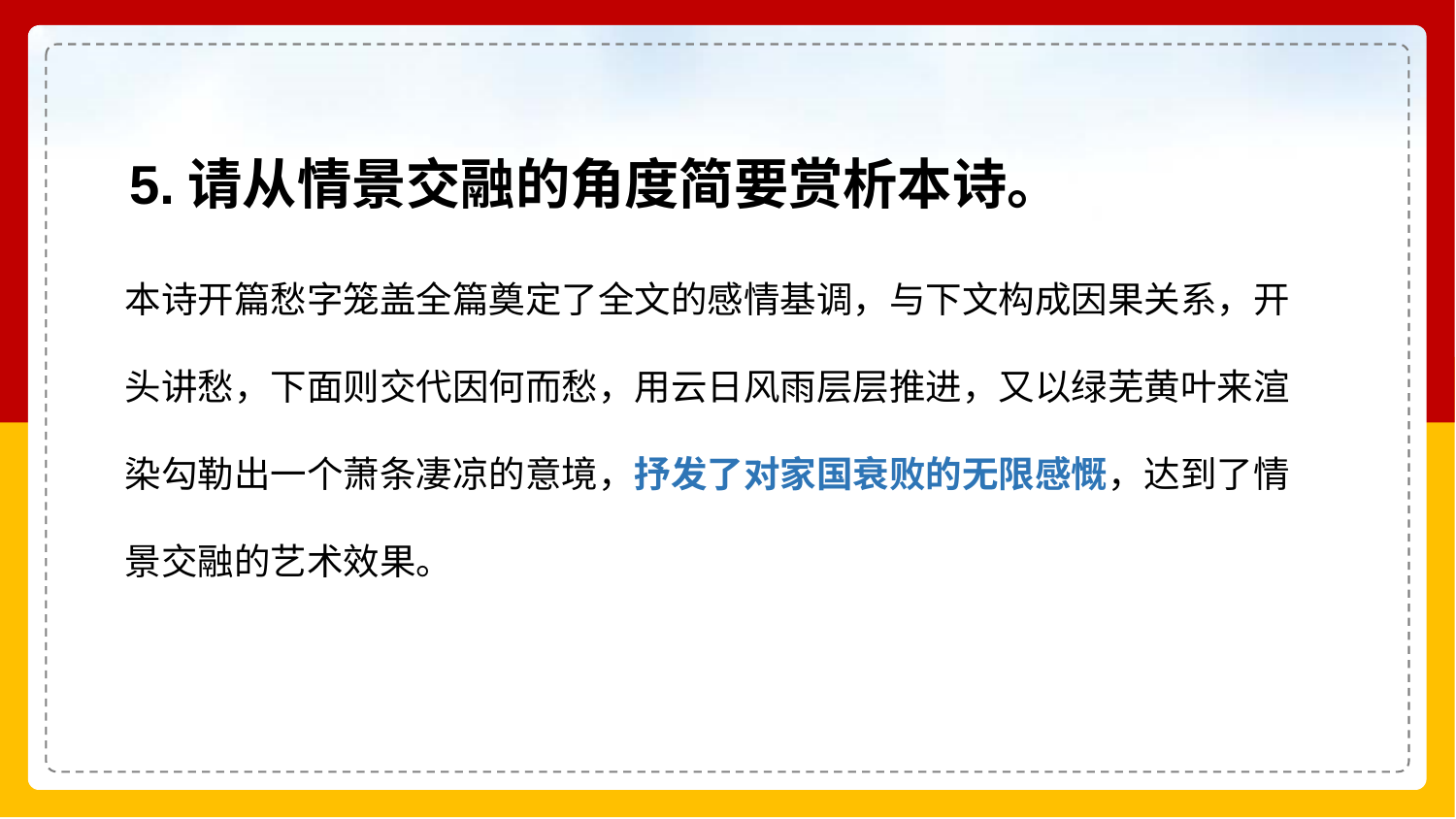

# 5.请从情景交融的角度简要赏析本诗。
本诗开篇愁字笼盖全篇奠定了全文的感情基调，与下文构成因果关系，开头讲愁，下面则交代因何而愁，用云日风雨层层推进，又以绿芜黄叶来渲染勾勒出一个萧条凄凉的意境，抒发了对家国衰败的无限感慨，达到了情景交融的艺术效果。